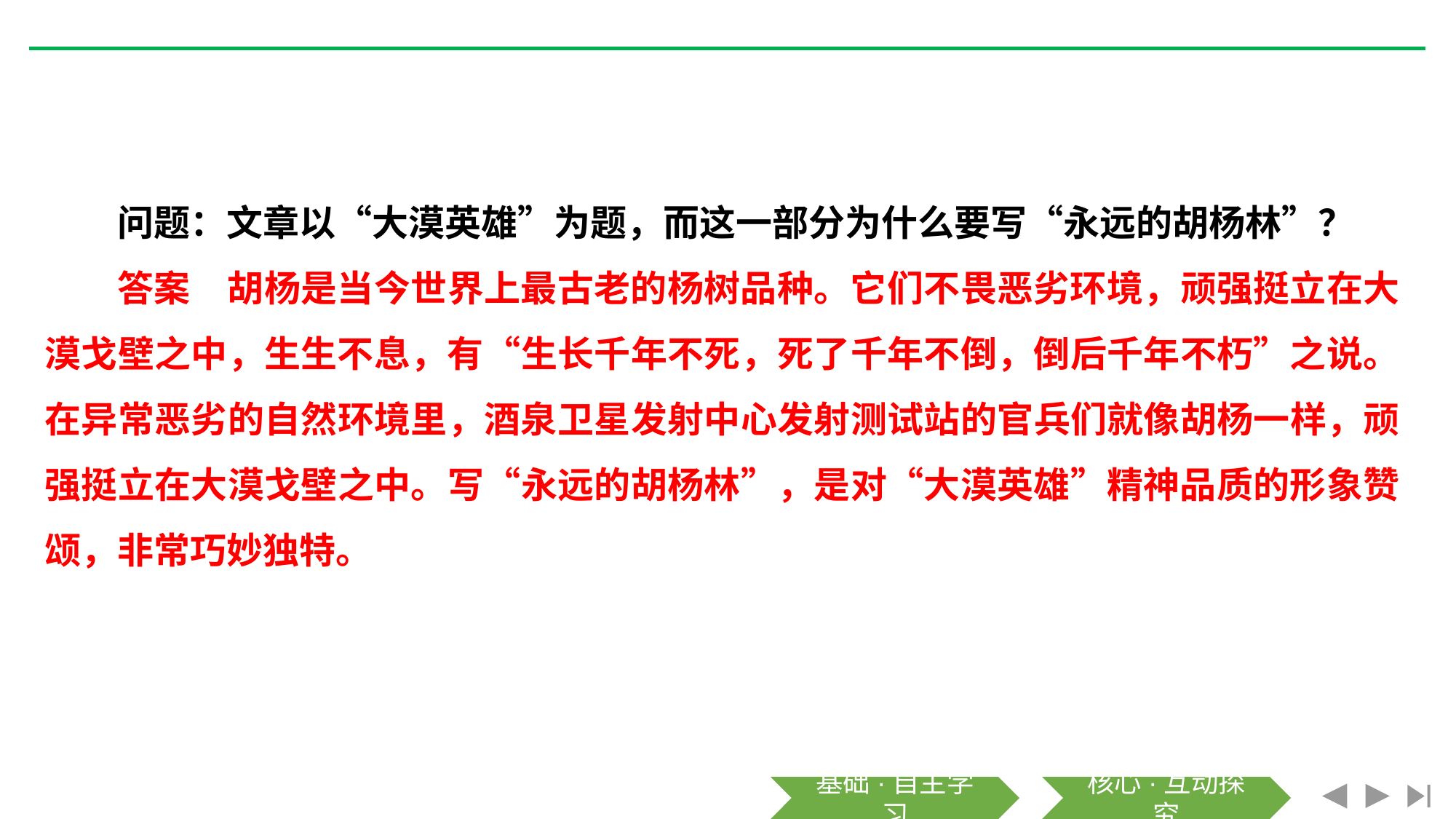

问题：文章以“大漠英雄”为题，而这一部分为什么要写“永远的胡杨林”？
答案　胡杨是当今世界上最古老的杨树品种。它们不畏恶劣环境，顽强挺立在大漠戈壁之中，生生不息，有“生长千年不死，死了千年不倒，倒后千年不朽”之说。在异常恶劣的自然环境里，酒泉卫星发射中心发射测试站的官兵们就像胡杨一样，顽强挺立在大漠戈壁之中。写“永远的胡杨林”，是对“大漠英雄”精神品质的形象赞颂，非常巧妙独特。